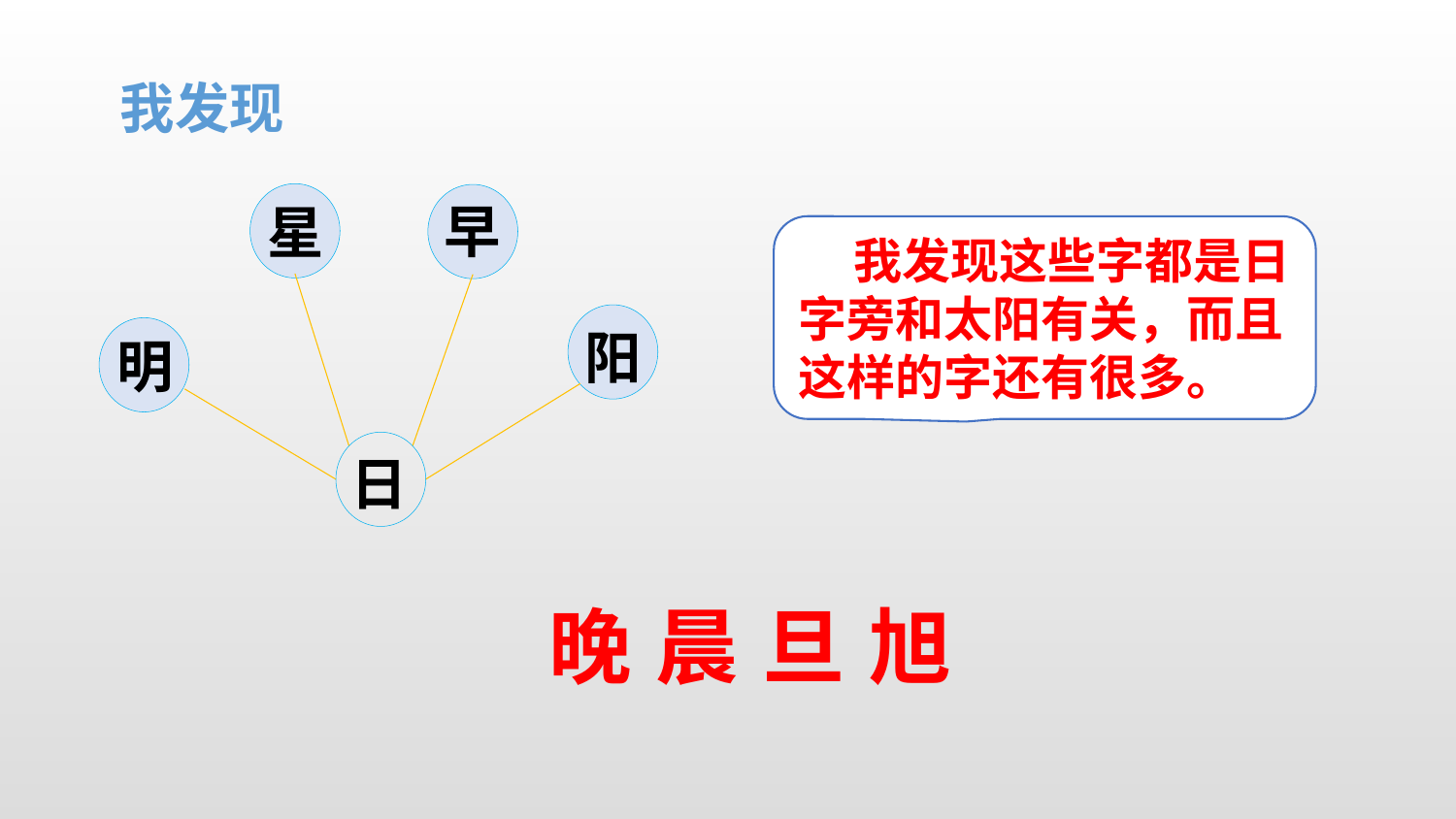

我发现

早
星
    我发现这些字都是日字旁和太阳有关，而且这样的字还有很多。

阳

明

日
旦
旭
晚
晨